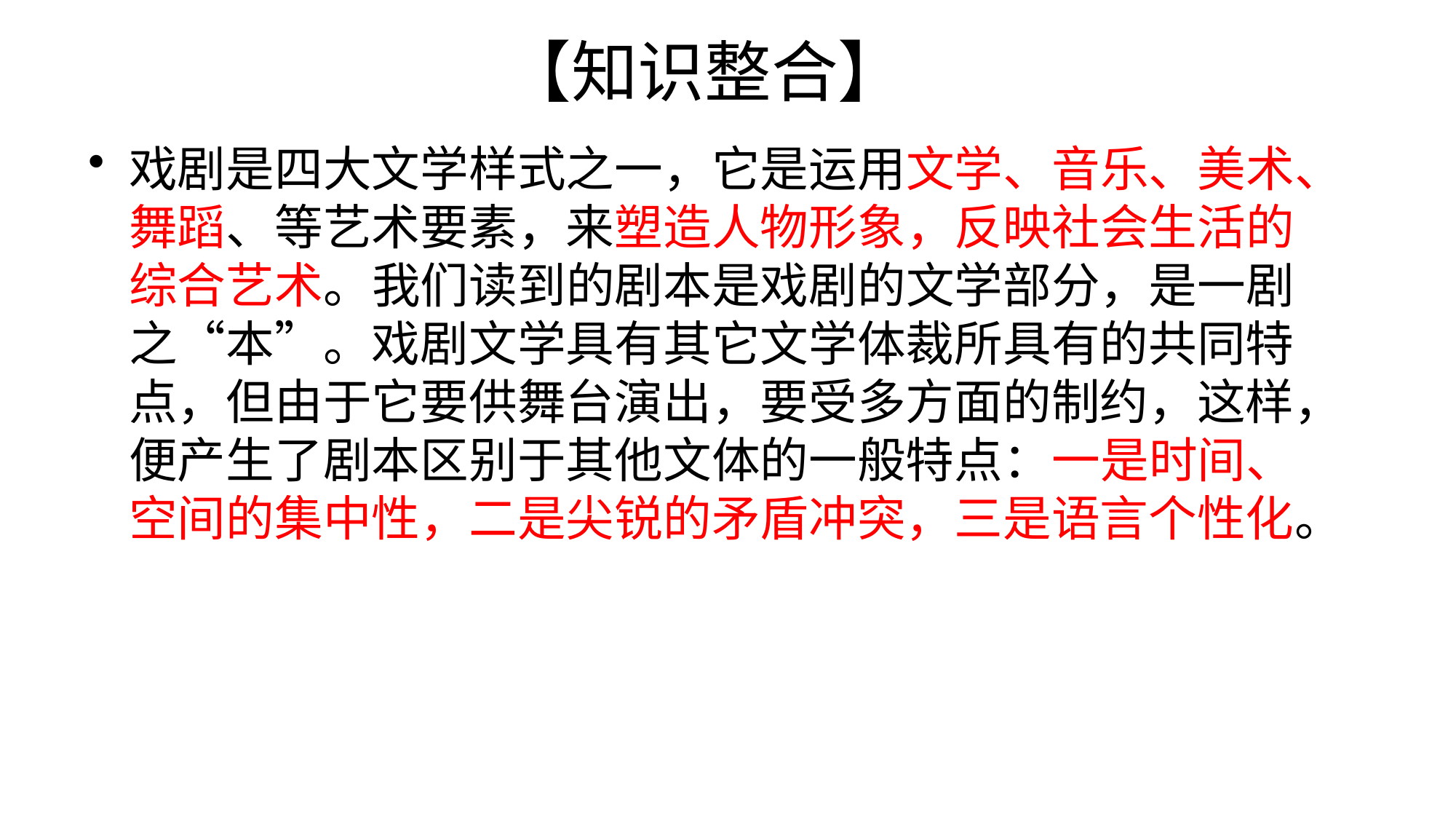

# 【知识整合】
戏剧是四大文学样式之一，它是运用文学、音乐、美术、舞蹈、等艺术要素，来塑造人物形象，反映社会生活的综合艺术。我们读到的剧本是戏剧的文学部分，是一剧之“本”。戏剧文学具有其它文学体裁所具有的共同特点，但由于它要供舞台演出，要受多方面的制约，这样，便产生了剧本区别于其他文体的一般特点：一是时间、空间的集中性，二是尖锐的矛盾冲突，三是语言个性化。